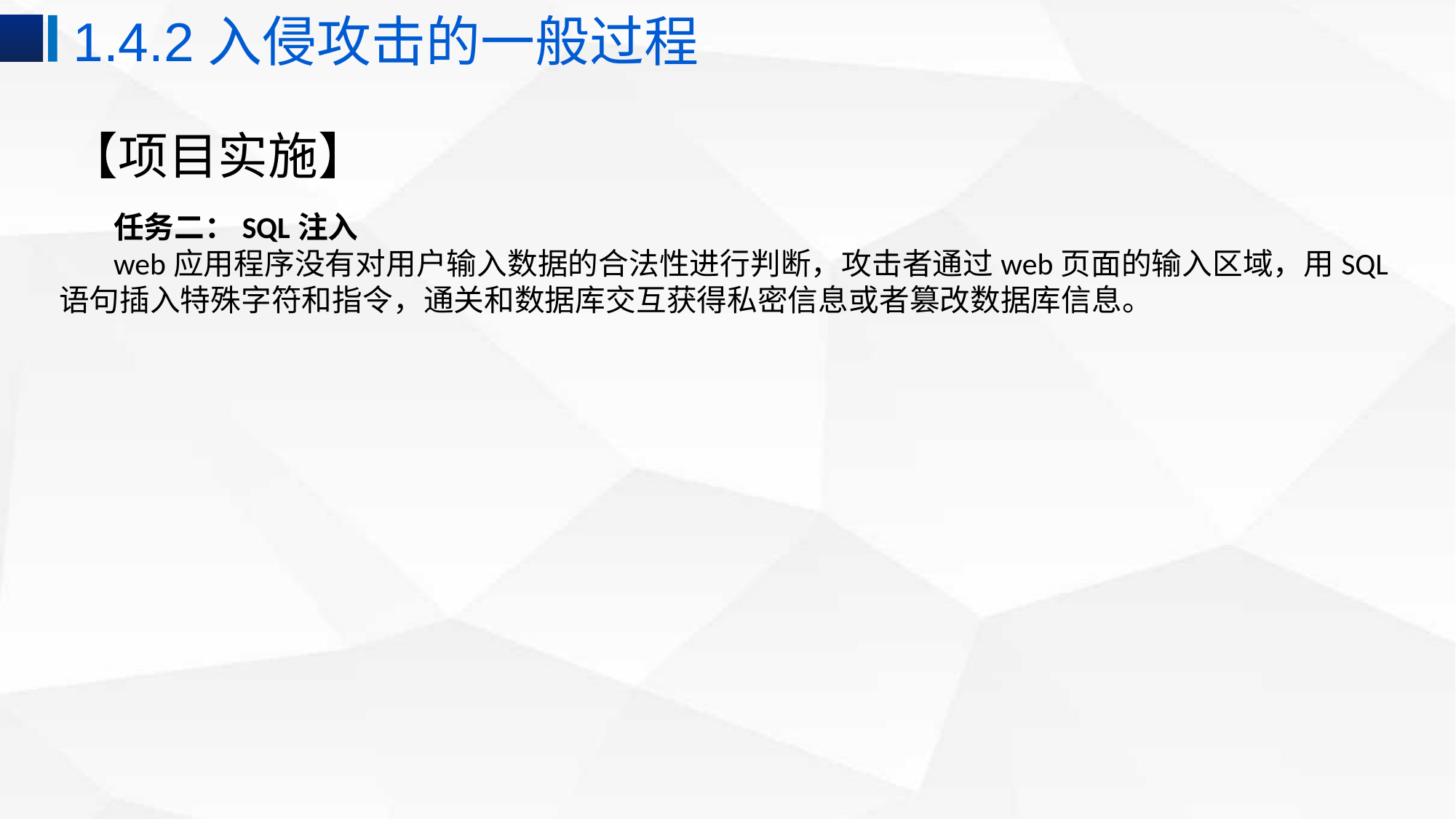

1.4.2入侵攻击的一般过程

# 【项目实施】
任务二：SQL注入
web应用程序没有对用户输入数据的合法性进行判断，攻击者通过web页面的输入区域，用SQL语句插入特殊字符和指令，通关和数据库交互获得私密信息或者篡改数据库信息。